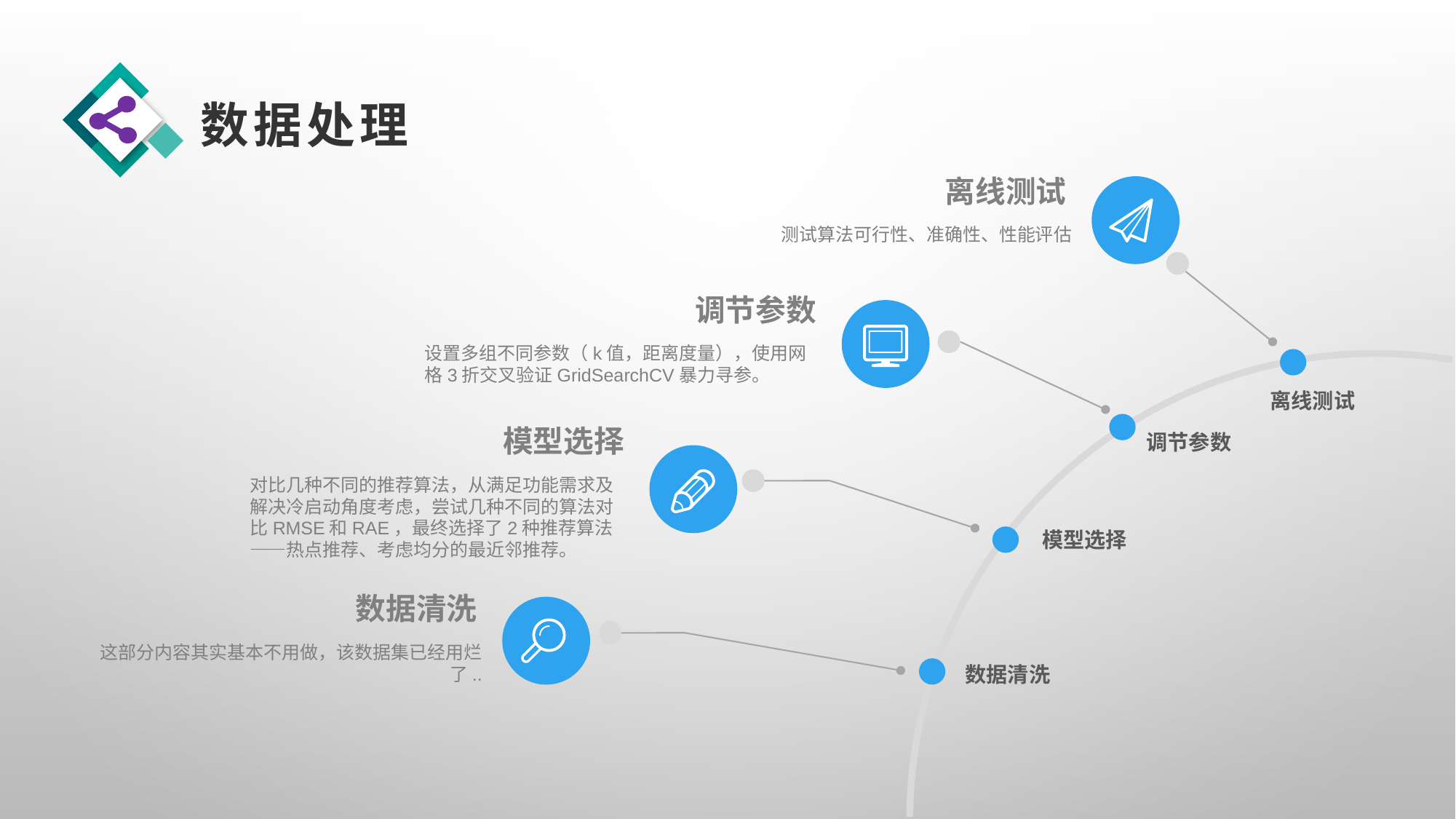

数据处理

离线测试
测试算法可行性、准确性、性能评估

调节参数
设置多组不同参数（k值，距离度量），使用网格3折交叉验证GridSearchCV暴力寻参。

离线测试

模型选择
对比几种不同的推荐算法，从满足功能需求及解决冷启动角度考虑，尝试几种不同的算法对比RMSE和RAE，最终选择了2种推荐算法——热点推荐、考虑均分的最近邻推荐。
调节参数

模型选择

数据清洗
这部分内容其实基本不用做，该数据集已经用烂了..

数据清洗